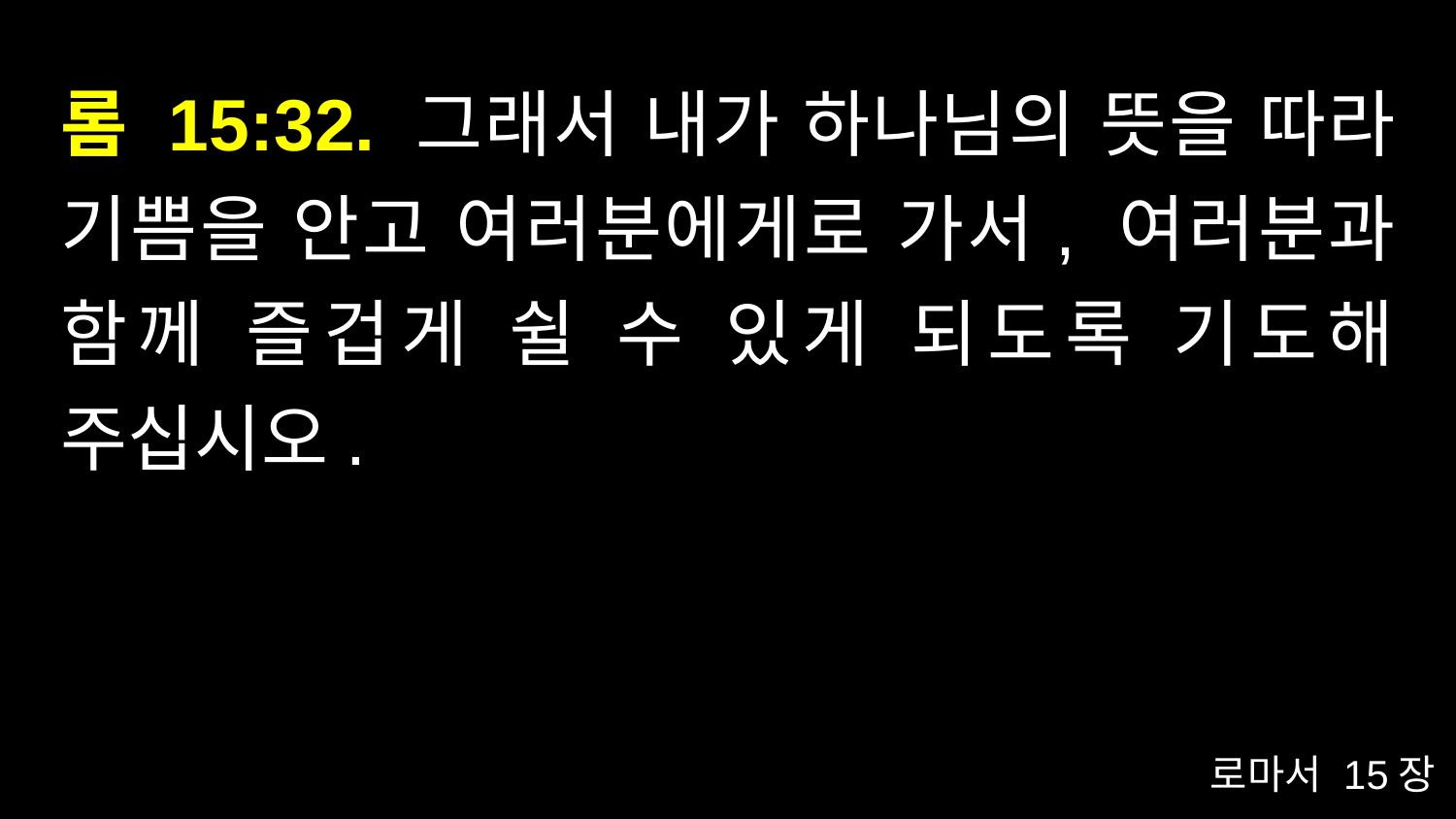

# 롬 15:32. 그래서 내가 하나님의 뜻을 따라 기쁨을 안고 여러분에게로 가서, 여러분과 함께 즐겁게 쉴 수 있게 되도록 기도해 주십시오.
로마서 15장